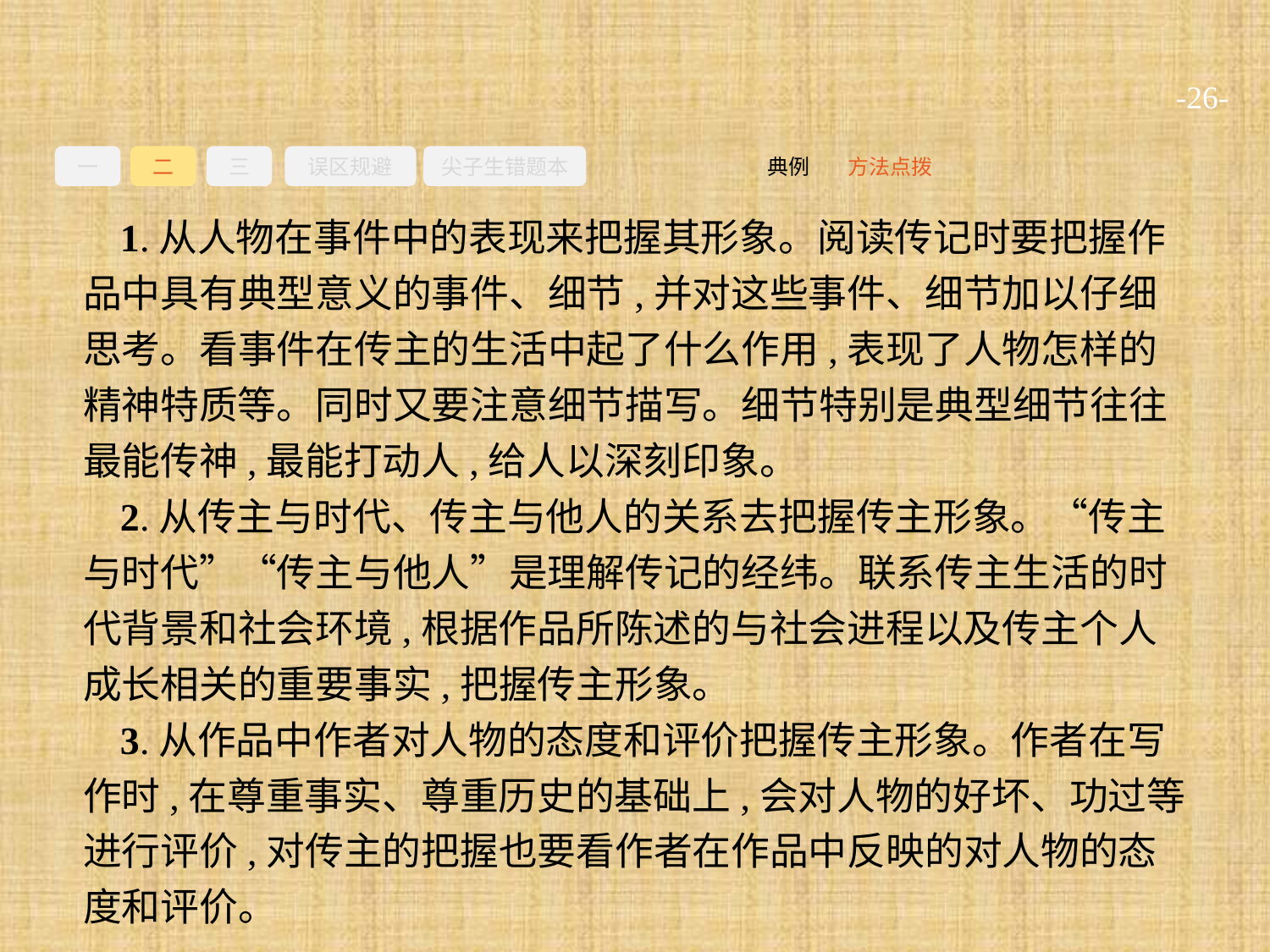

-26-
一
二
三
误区规避
尖子生错题本
方法点拨
典例
1.从人物在事件中的表现来把握其形象。阅读传记时要把握作品中具有典型意义的事件、细节,并对这些事件、细节加以仔细思考。看事件在传主的生活中起了什么作用,表现了人物怎样的精神特质等。同时又要注意细节描写。细节特别是典型细节往往最能传神,最能打动人,给人以深刻印象。
2.从传主与时代、传主与他人的关系去把握传主形象。“传主与时代”“传主与他人”是理解传记的经纬。联系传主生活的时代背景和社会环境,根据作品所陈述的与社会进程以及传主个人成长相关的重要事实,把握传主形象。
3.从作品中作者对人物的态度和评价把握传主形象。作者在写作时,在尊重事实、尊重历史的基础上,会对人物的好坏、功过等进行评价,对传主的把握也要看作者在作品中反映的对人物的态度和评价。